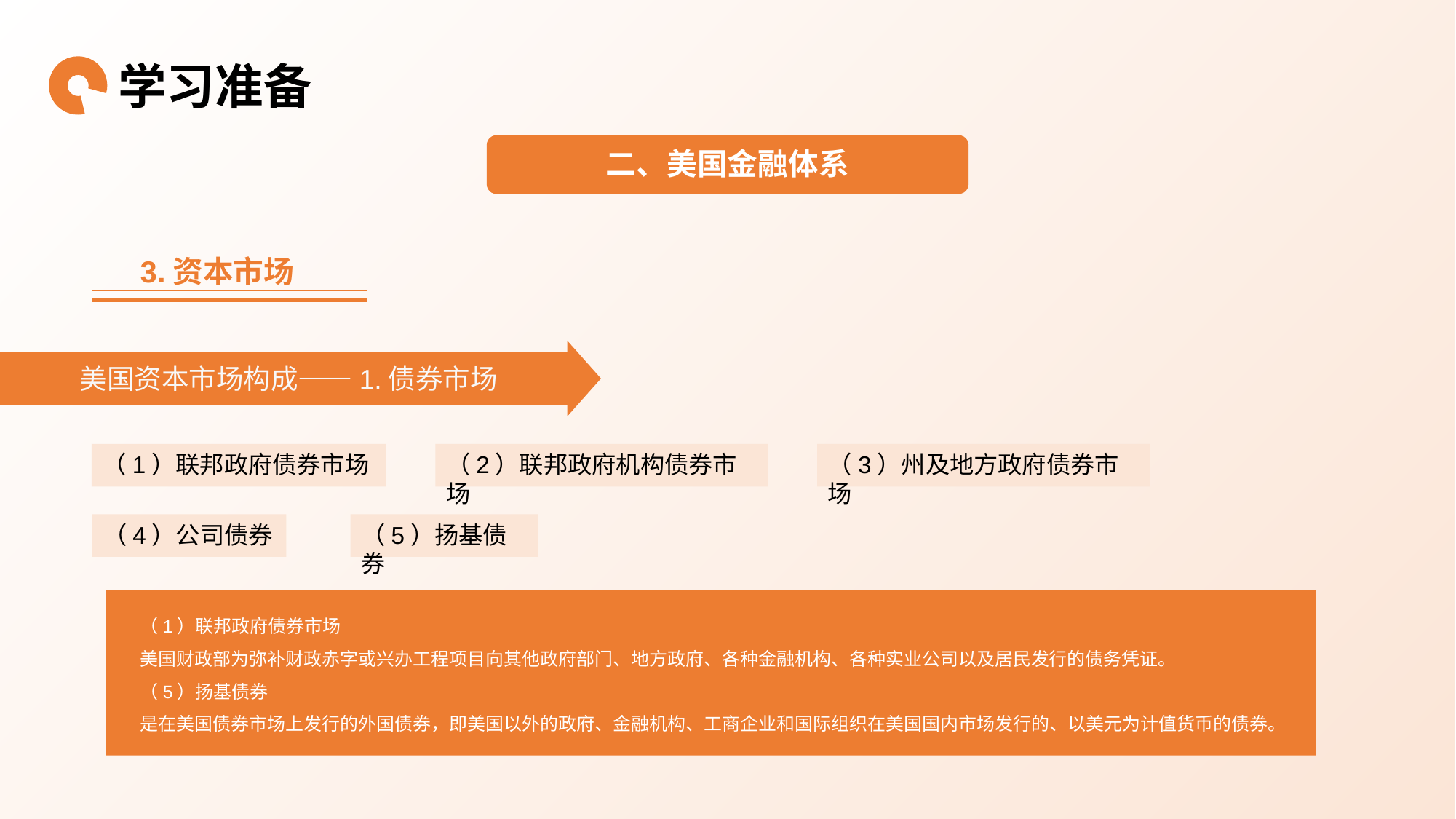

学习准备

二、美国金融体系
3.资本市场
美国资本市场构成——1.债券市场
（1）联邦政府债券市场
（2）联邦政府机构债券市场
（3）州及地方政府债券市场
（4）公司债券
（5）扬基债券

（1）联邦政府债券市场
美国财政部为弥补财政赤字或兴办工程项目向其他政府部门、地方政府、各种金融机构、各种实业公司以及居民发行的债务凭证。
（5）扬基债券
是在美国债券市场上发行的外国债券，即美国以外的政府、金融机构、工商企业和国际组织在美国国内市场发行的、以美元为计值货币的债券。